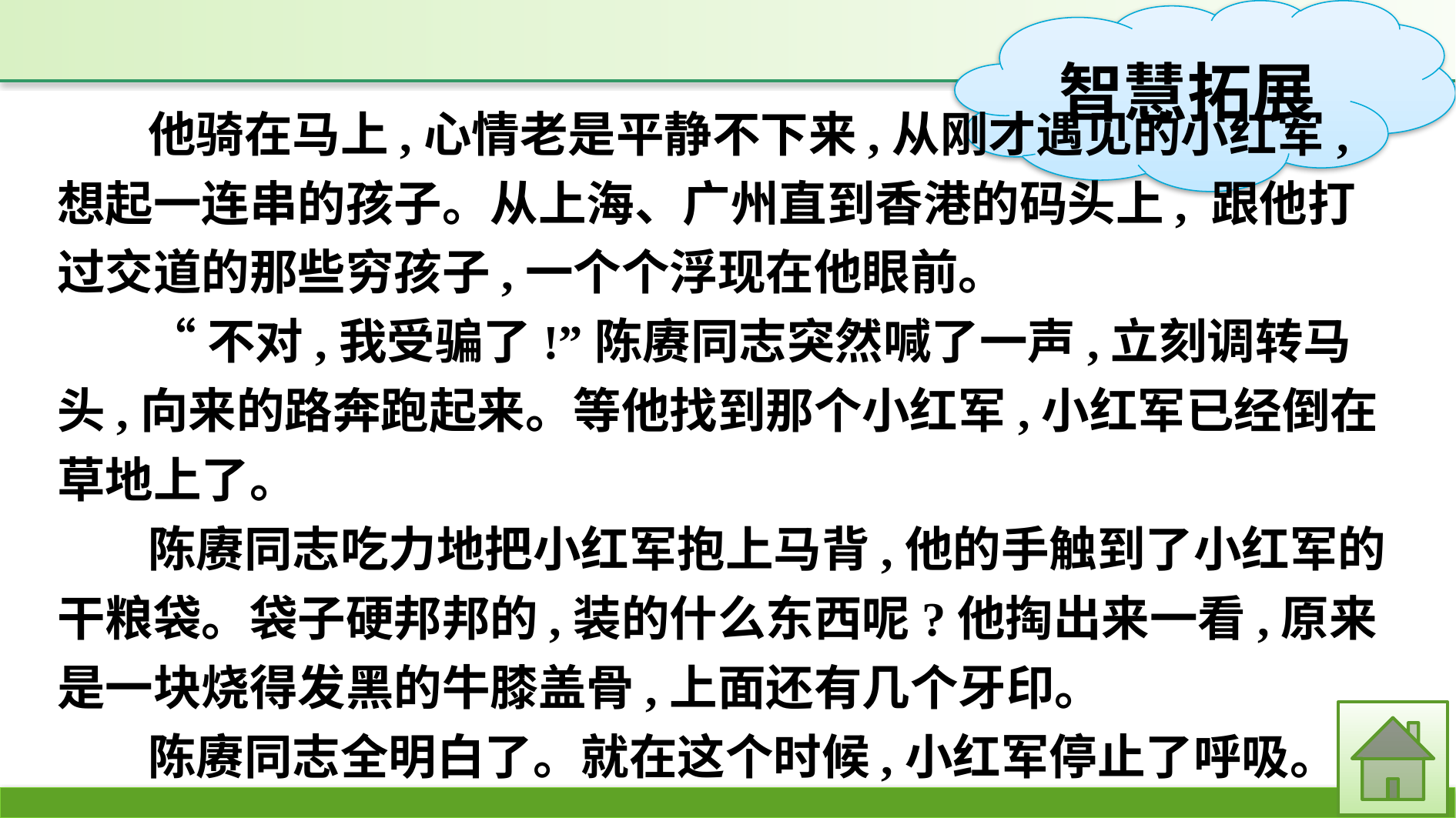

他骑在马上,心情老是平静不下来,从刚才遇见的小红军,想起一连串的孩子。从上海、广州直到香港的码头上, 跟他打过交道的那些穷孩子,一个个浮现在他眼前。
“不对,我受骗了!”陈赓同志突然喊了一声,立刻调转马头,向来的路奔跑起来。等他找到那个小红军,小红军已经倒在草地上了。
陈赓同志吃力地把小红军抱上马背,他的手触到了小红军的干粮袋。袋子硬邦邦的,装的什么东西呢?他掏出来一看,原来是一块烧得发黑的牛膝盖骨,上面还有几个牙印。
陈赓同志全明白了。就在这个时候,小红军停止了呼吸。